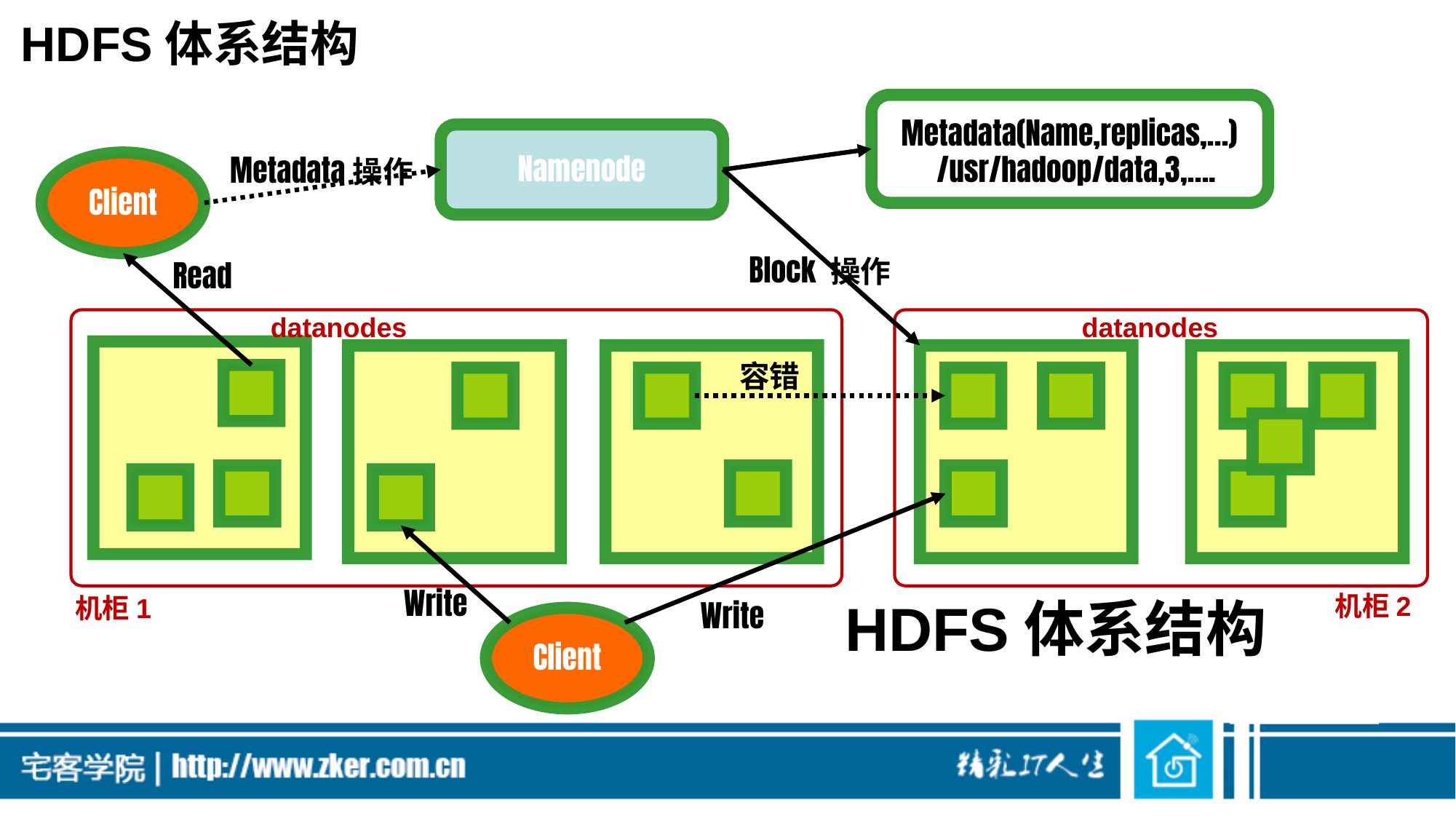

# HDFS体系结构

Metadata(Name,replicas,…)
     /usr/hadoop/data,3,….
Namenode
Metadata操作
Client
Block 操作
Read
datanodes
datanodes

容错

Write
机柜2
HDFS体系结构
机柜1
Write
Client